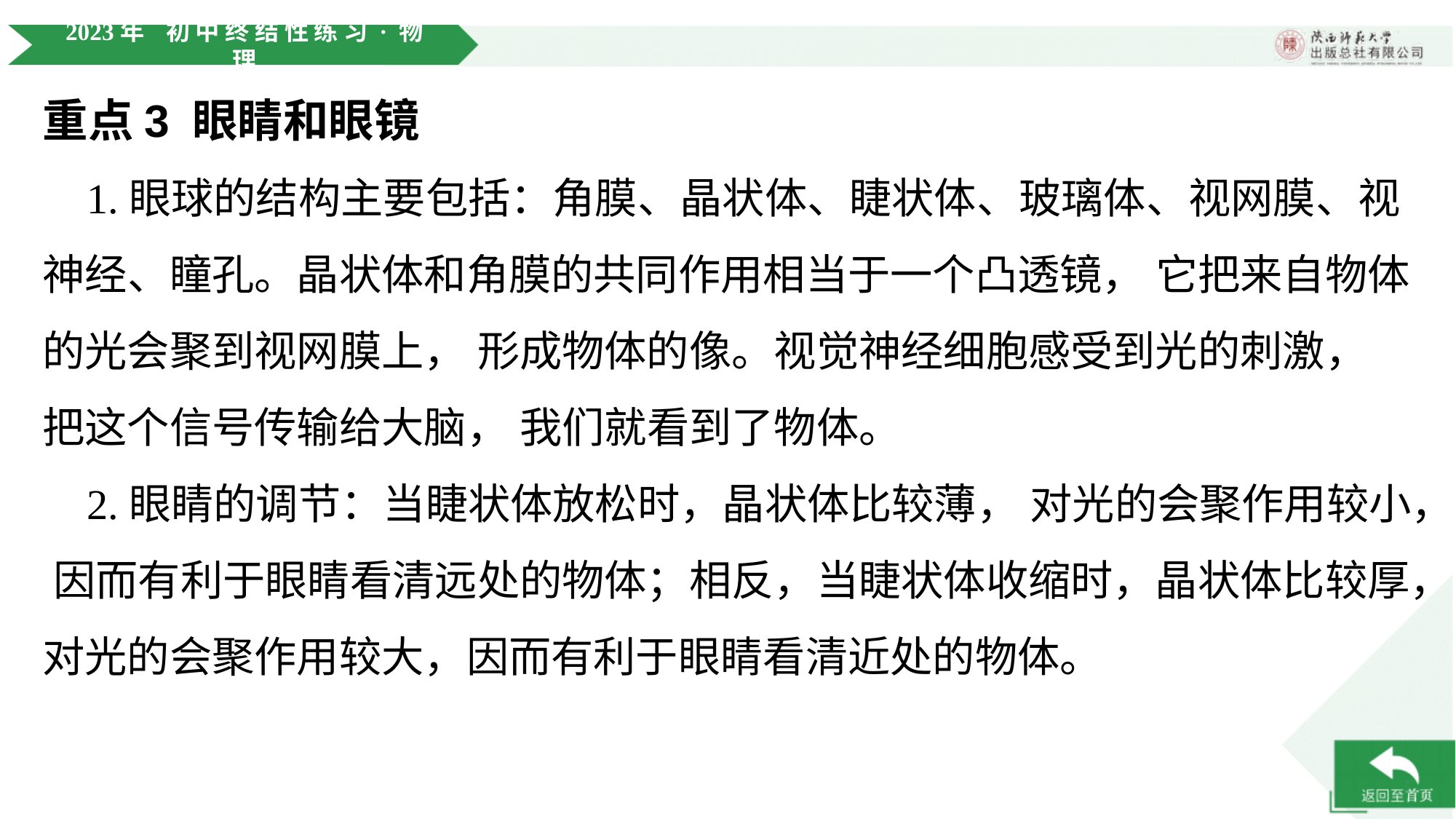

重点3 眼睛和眼镜
    1.眼球的结构主要包括：角膜、晶状体、睫状体、玻璃体、视网膜、视神经、瞳孔。晶状体和角膜的共同作用相当于一个凸透镜， 它把来自物体的光会聚到视网膜上， 形成物体的像。视觉神经细胞感受到光的刺激， 把这个信号传输给大脑， 我们就看到了物体。
    2.眼睛的调节：当睫状体放松时，晶状体比较薄， 对光的会聚作用较小， 因而有利于眼睛看清远处的物体；相反，当睫状体收缩时，晶状体比较厚，对光的会聚作用较大，因而有利于眼睛看清近处的物体。